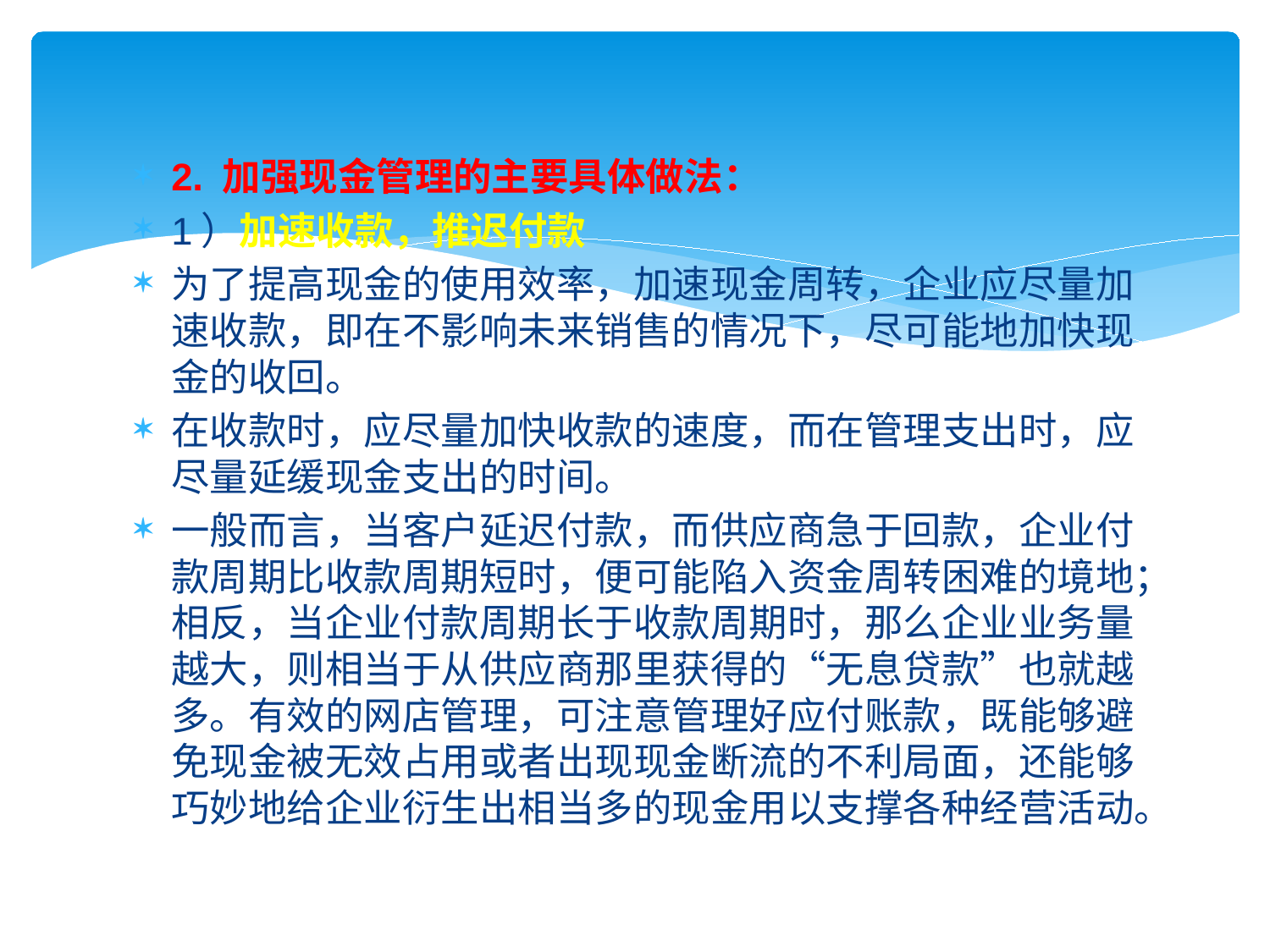

2. 加强现金管理的主要具体做法：
1）加速收款，推迟付款
为了提高现金的使用效率，加速现金周转，企业应尽量加速收款，即在不影响未来销售的情况下，尽可能地加快现金的收回。
在收款时，应尽量加快收款的速度，而在管理支出时，应尽量延缓现金支出的时间。
一般而言，当客户延迟付款，而供应商急于回款，企业付款周期比收款周期短时，便可能陷入资金周转困难的境地；相反，当企业付款周期长于收款周期时，那么企业业务量越大，则相当于从供应商那里获得的“无息贷款”也就越多。有效的网店管理，可注意管理好应付账款，既能够避免现金被无效占用或者出现现金断流的不利局面，还能够巧妙地给企业衍生出相当多的现金用以支撑各种经营活动。